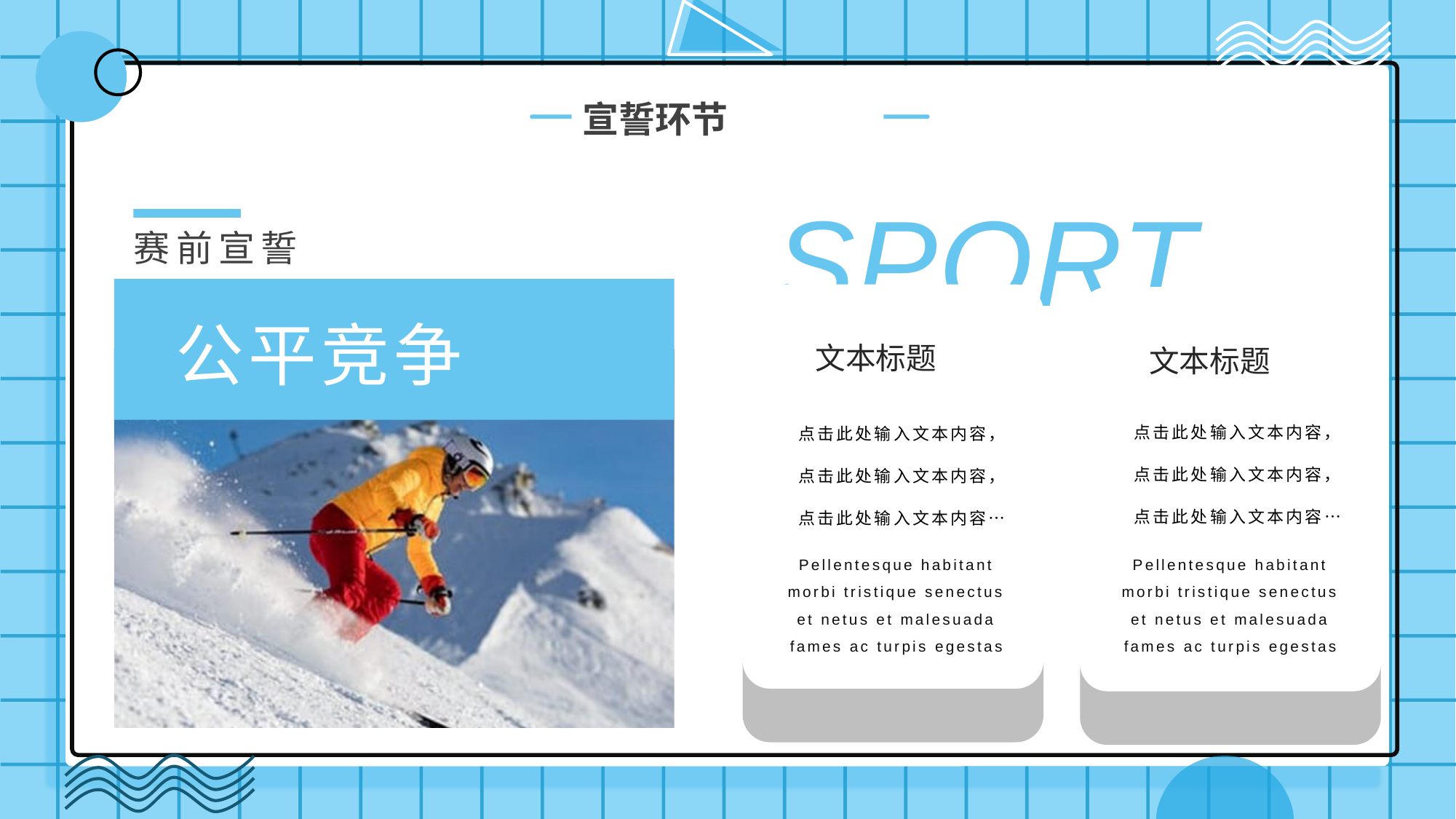

宣誓环节

SPORT

赛前宣誓

文本标题
点击此处输入文本内容，点击此处输入文本内容，点击此处输入文本内容…
Pellentesque habitant morbi tristique senectus et netus et malesuada fames ac turpis egestas

文本标题
点击此处输入文本内容，点击此处输入文本内容，点击此处输入文本内容…
Pellentesque habitant morbi tristique senectus et netus et malesuada fames ac turpis egestas
公平竞争